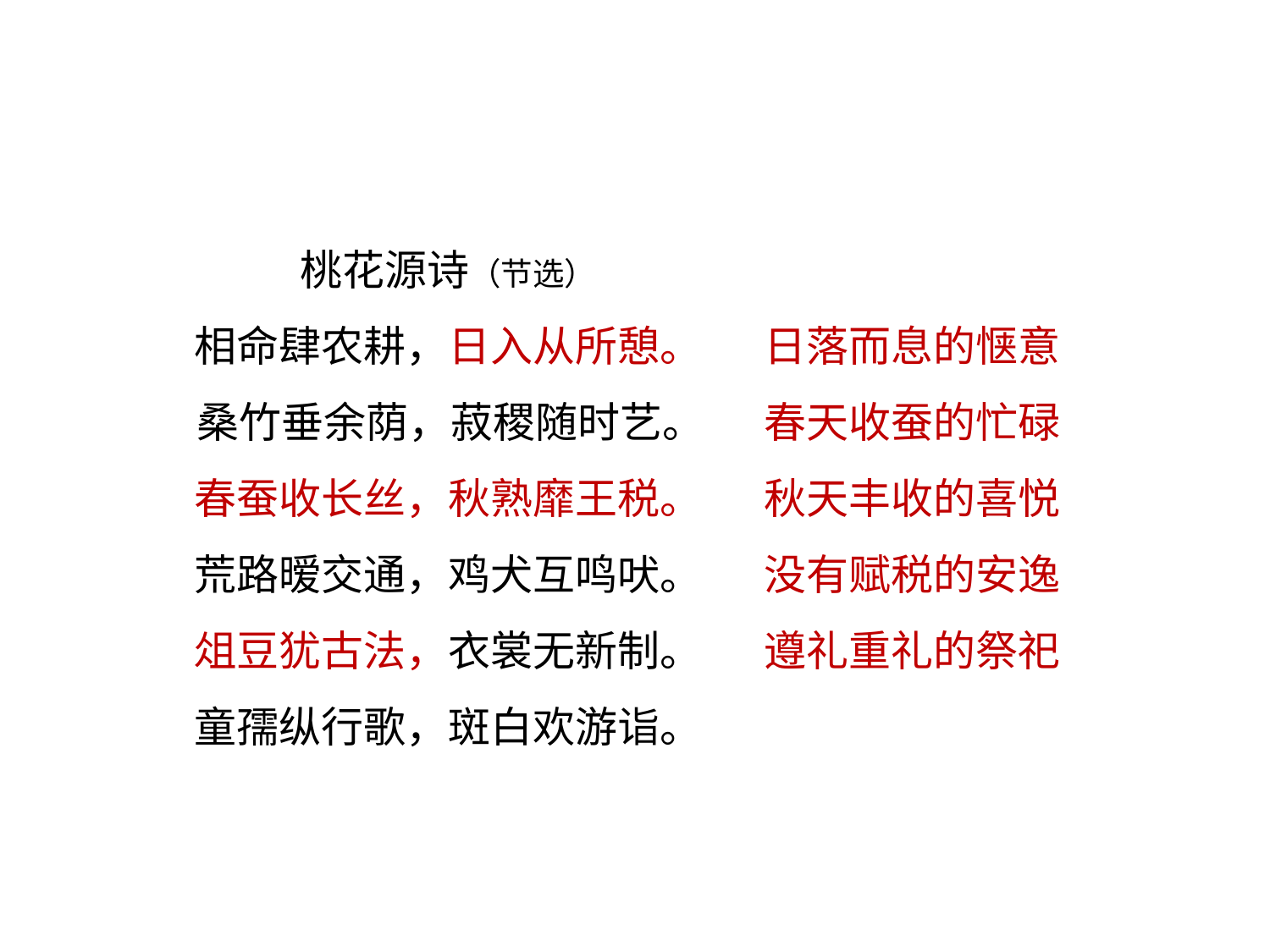

桃花源诗（节选）
相命肆农耕，日入从所憩。
    桑竹垂余荫，菽稷随时艺。。
春蚕收长丝，秋熟靡王税。
荒路暧交通，鸡犬互鸣吠。
俎豆犹古法，衣裳无新制。
童孺纵行歌，斑白欢游诣。
日落而息的惬意
春天收蚕的忙碌
秋天丰收的喜悦
没有赋税的安逸
遵礼重礼的祭祀